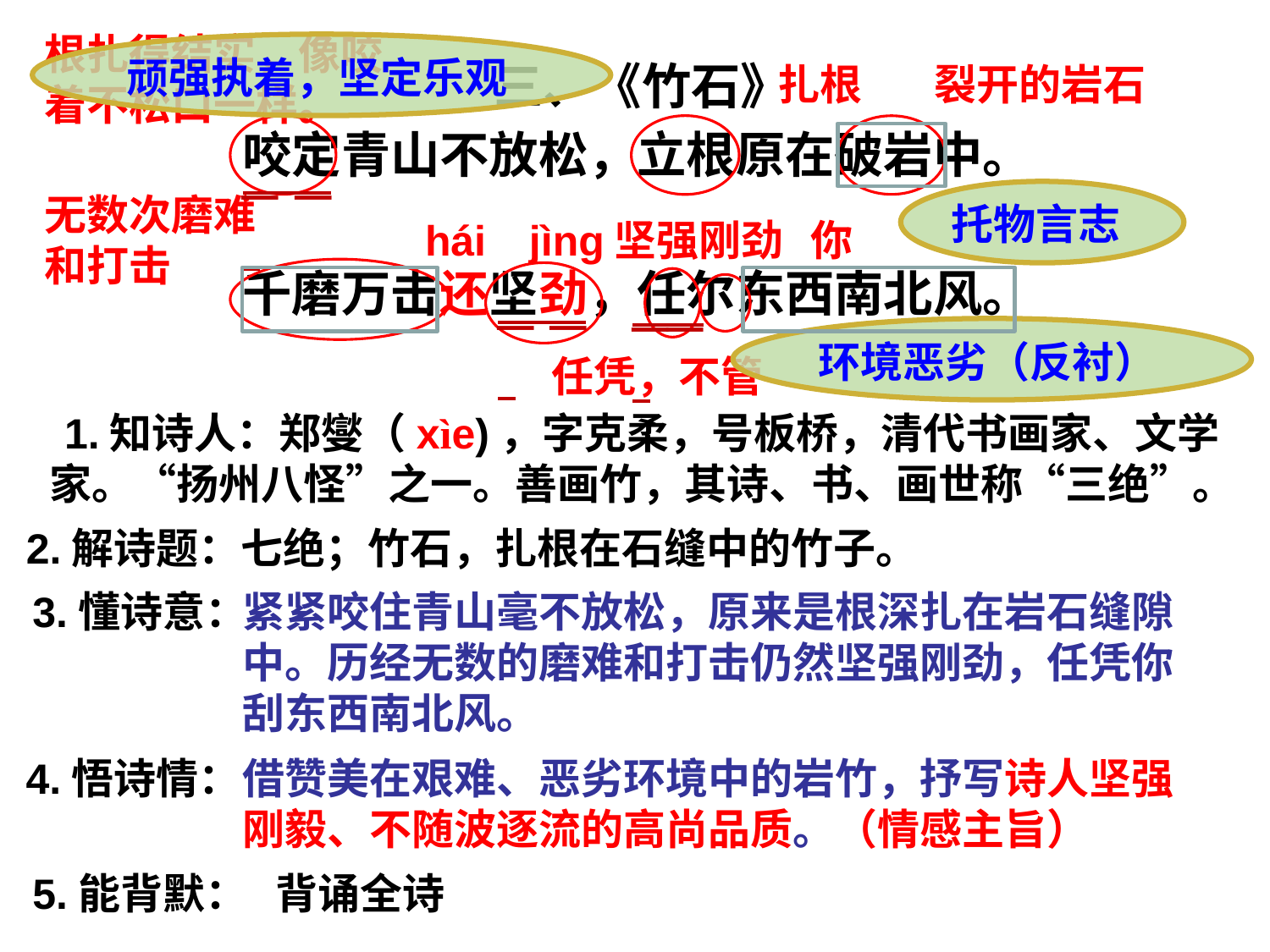

根扎得结实，像咬着不松口一样。
顽强执着，坚定乐观
三、《竹石》
咬定青山不放松，立根原在破岩中。

千磨万击还坚劲，任尔东西南北风。
扎根
裂开的岩石

_ _

无数次磨难和打击
托物言志
hái
jìng
坚强刚劲
你
_ _
__

环境恶劣（反衬）
任凭，不管
1.知诗人：郑燮（xìe)，字克柔，号板桥，清代书画家、文学家。“扬州八怪”之一。善画竹，其诗、书、画世称“三绝”。
2.解诗题：七绝；竹石，扎根在石缝中的竹子。
3.懂诗意：
紧紧咬住青山毫不放松，原来是根深扎在岩石缝隙中。历经无数的磨难和打击仍然坚强刚劲，任凭你刮东西南北风。
4.悟诗情：
借赞美在艰难、恶劣环境中的岩竹，抒写诗人坚强刚毅、不随波逐流的高尚品质。（情感主旨）
5.能背默：
背诵全诗